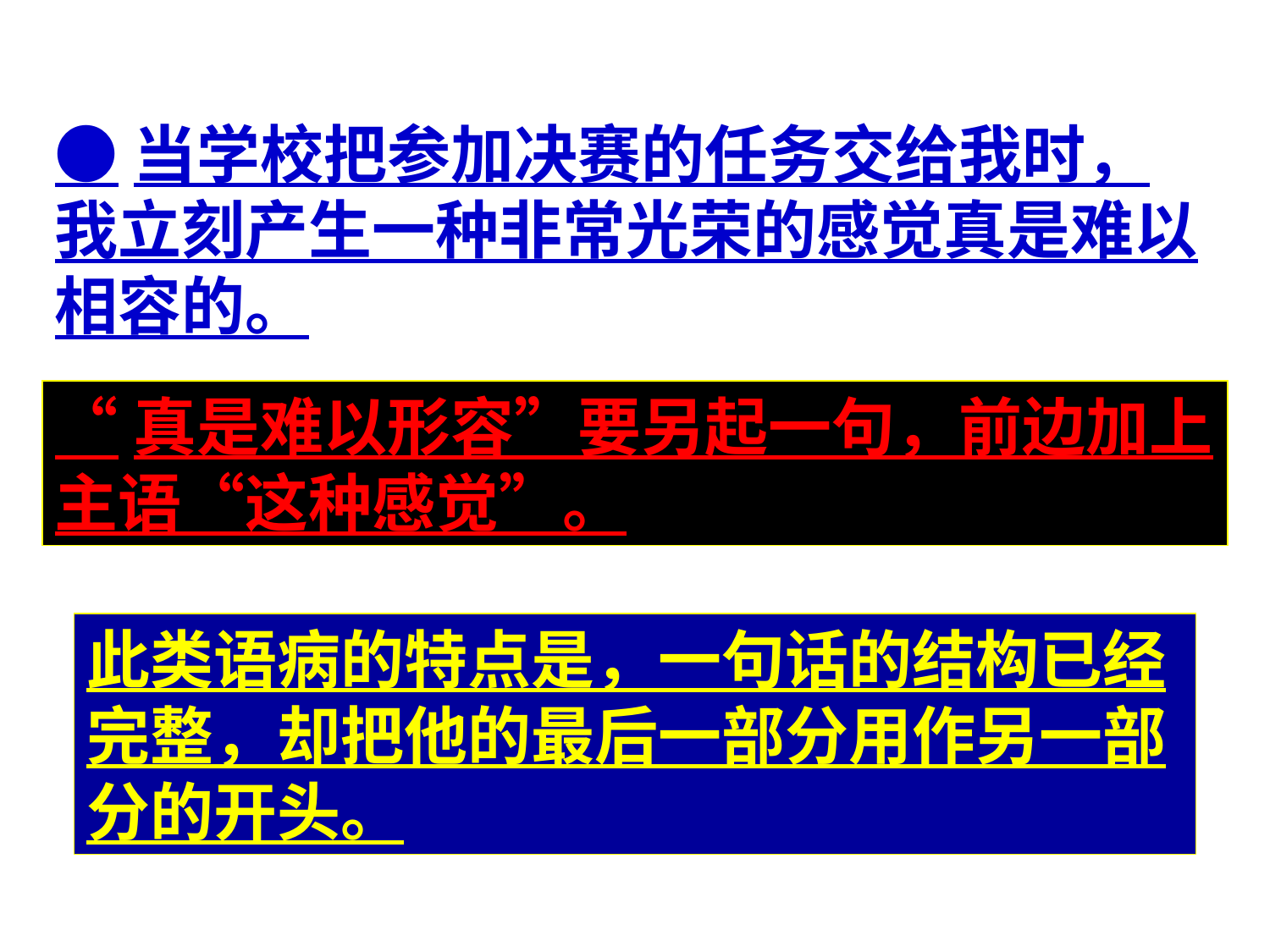

●当学校把参加决赛的任务交给我时，我立刻产生一种非常光荣的感觉真是难以相容的。
“真是难以形容”要另起一句，前边加上主语“这种感觉”。
此类语病的特点是，一句话的结构已经完整，却把他的最后一部分用作另一部分的开头。